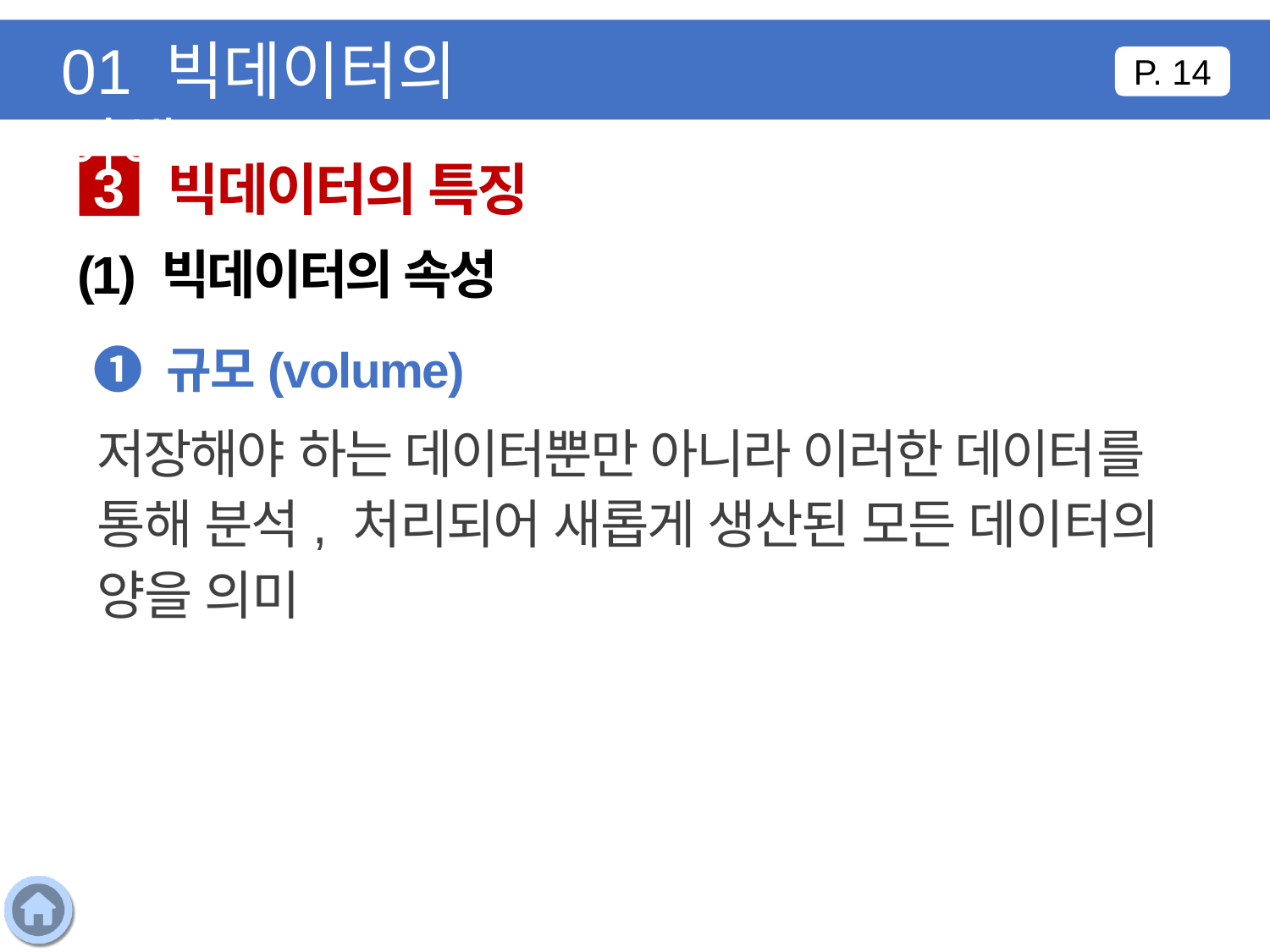

01 빅데이터의 이해
P. 14
빅데이터의 특징
3
(1) 빅데이터의 속성
❶ 규모(volume)
저장해야 하는 데이터뿐만 아니라 이러한 데이터를 통해 분석, 처리되어 새롭게 생산된 모든 데이터의 양을 의미